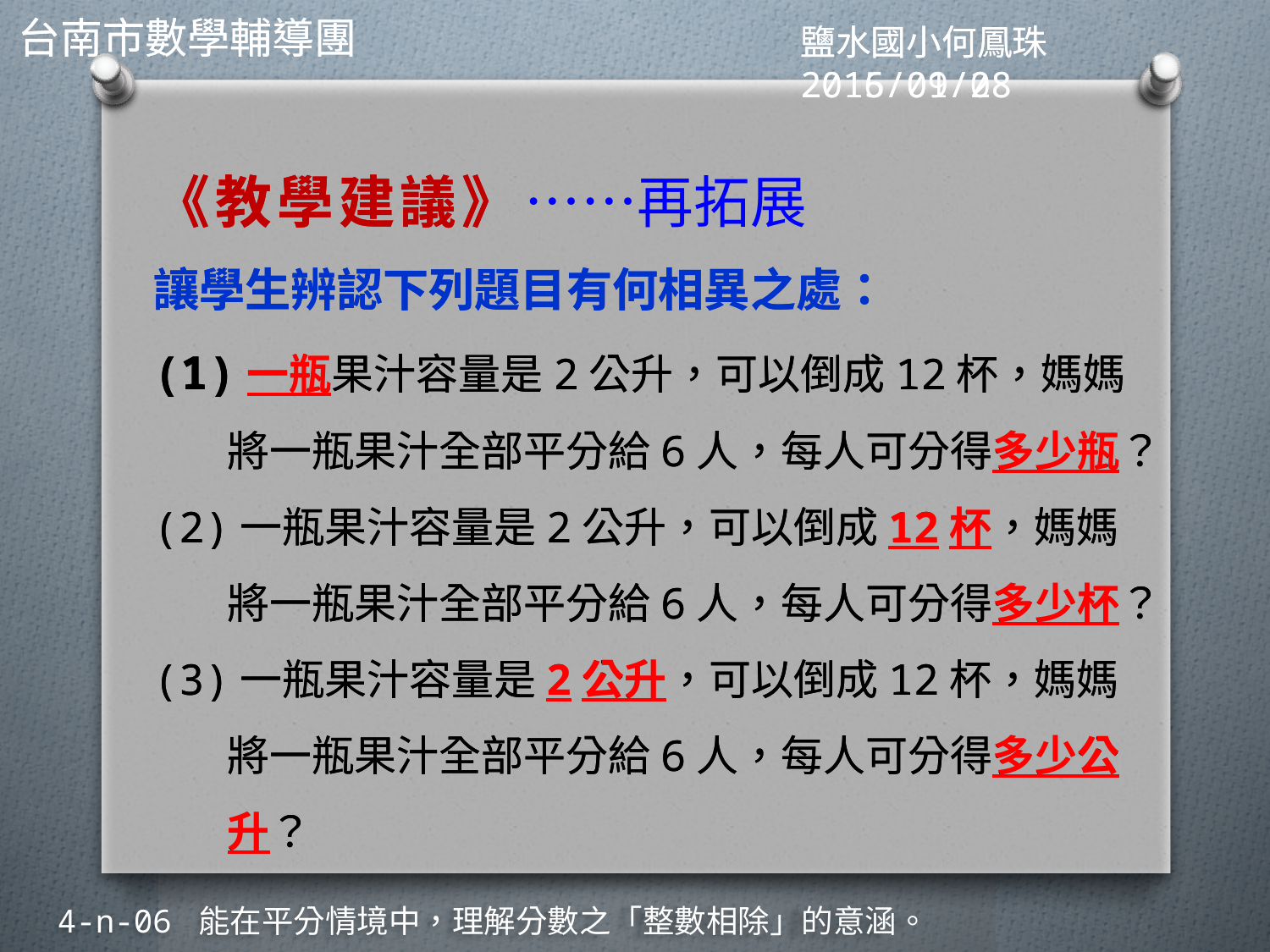

《教學建議》……再拓展
讓學生辨認下列題目有何相異之處：
(1)一瓶果汁容量是2公升，可以倒成12杯，媽媽將一瓶果汁全部平分給6人，每人可分得多少瓶？
(2)一瓶果汁容量是2公升，可以倒成12杯，媽媽將一瓶果汁全部平分給6人，每人可分得多少杯？
(3)一瓶果汁容量是2公升，可以倒成12杯，媽媽將一瓶果汁全部平分給6人，每人可分得多少公升？
《教學建議》
讓學生辨認下列題目有何相異之處：
(1)一瓶果汁容量是2公升，可以倒成12杯，媽媽將一瓶果汁全部平分給6人，每人可分得多少瓶？
(2)一瓶果汁容量是2公升，可以倒成12杯，媽媽將一瓶果汁全部平分給6人，每人可分得多少杯？
(3)一瓶果汁容量是2公升，可以倒成12杯，媽媽將一瓶果汁全部平分給6人，每人可分得多少公升？
4-n-06 能在平分情境中，理解分數之「整數相除」的意涵。